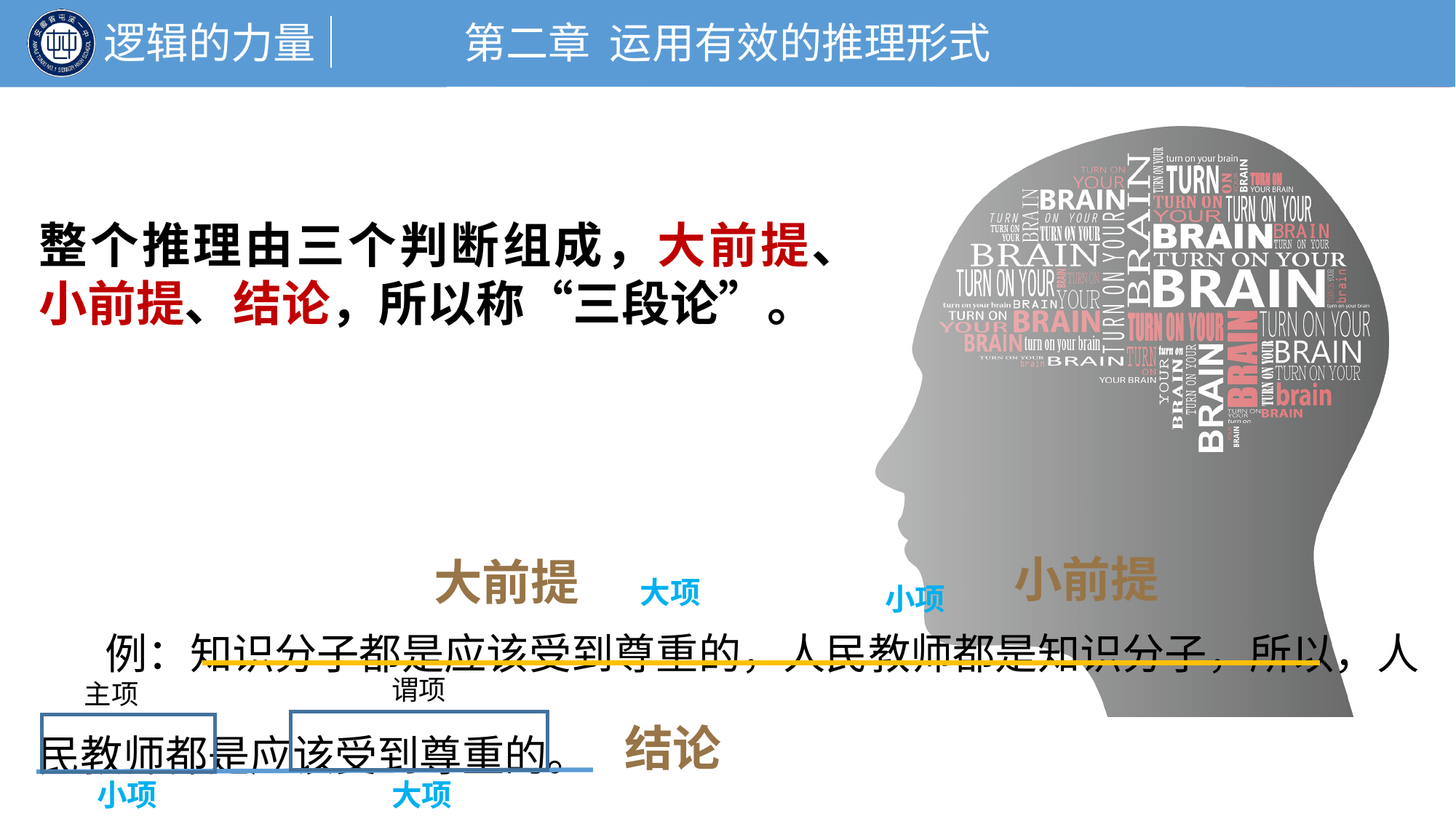

整个推理由三个判断组成，大前提、小前提、结论，所以称“三段论”。
小前提
大前提
大项
      例：知识分子都是应该受到尊重的，人民教师都是知识分子，所以，人民教师都是应该受到尊重的。
小项
谓项
主项

结论

小项
大项